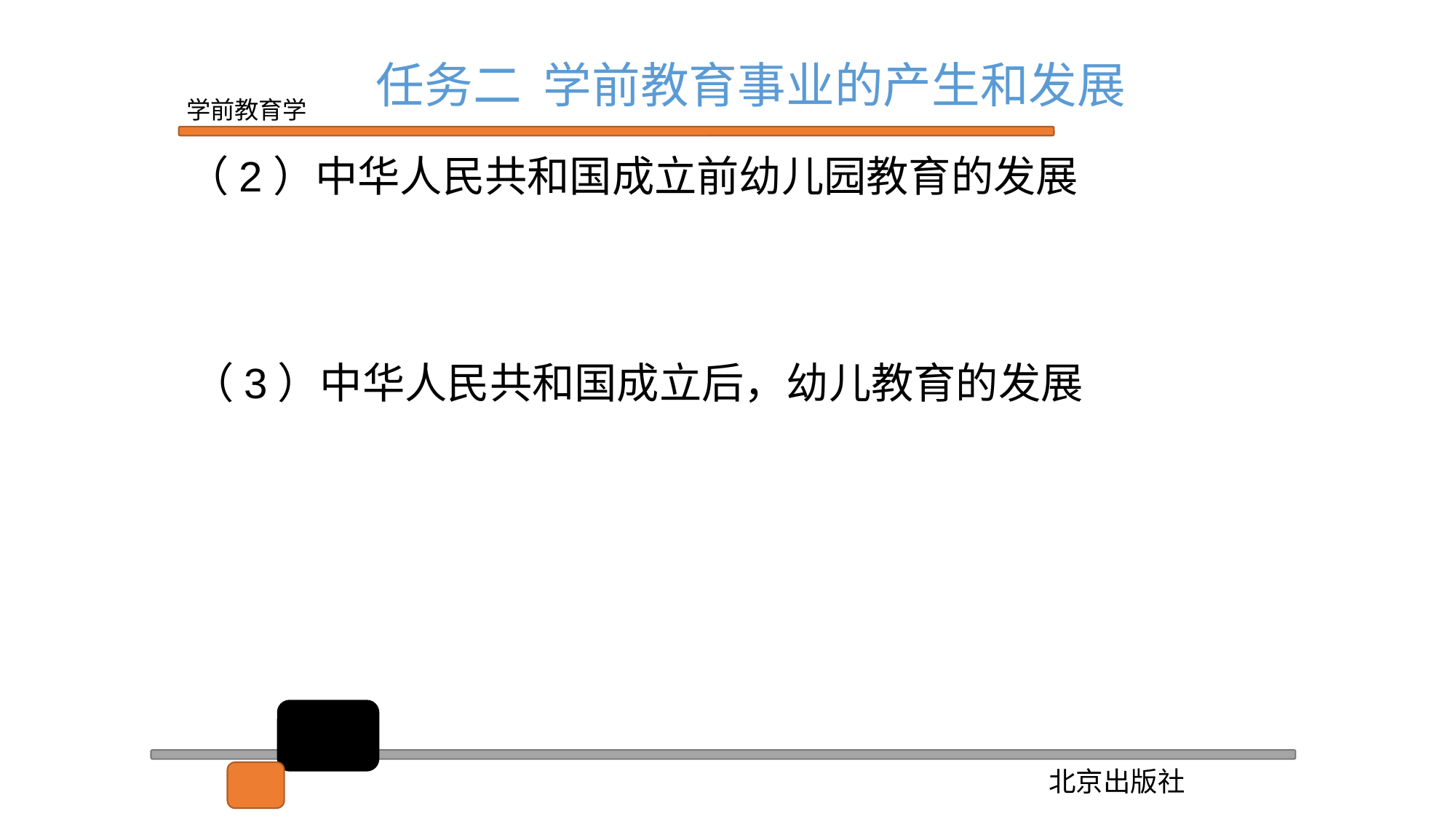

任务二  学前教育事业的产生和发展
    （2）中华人民共和国成立前幼儿园教育的发展

   （3）中华人民共和国成立后，幼儿教育的发展